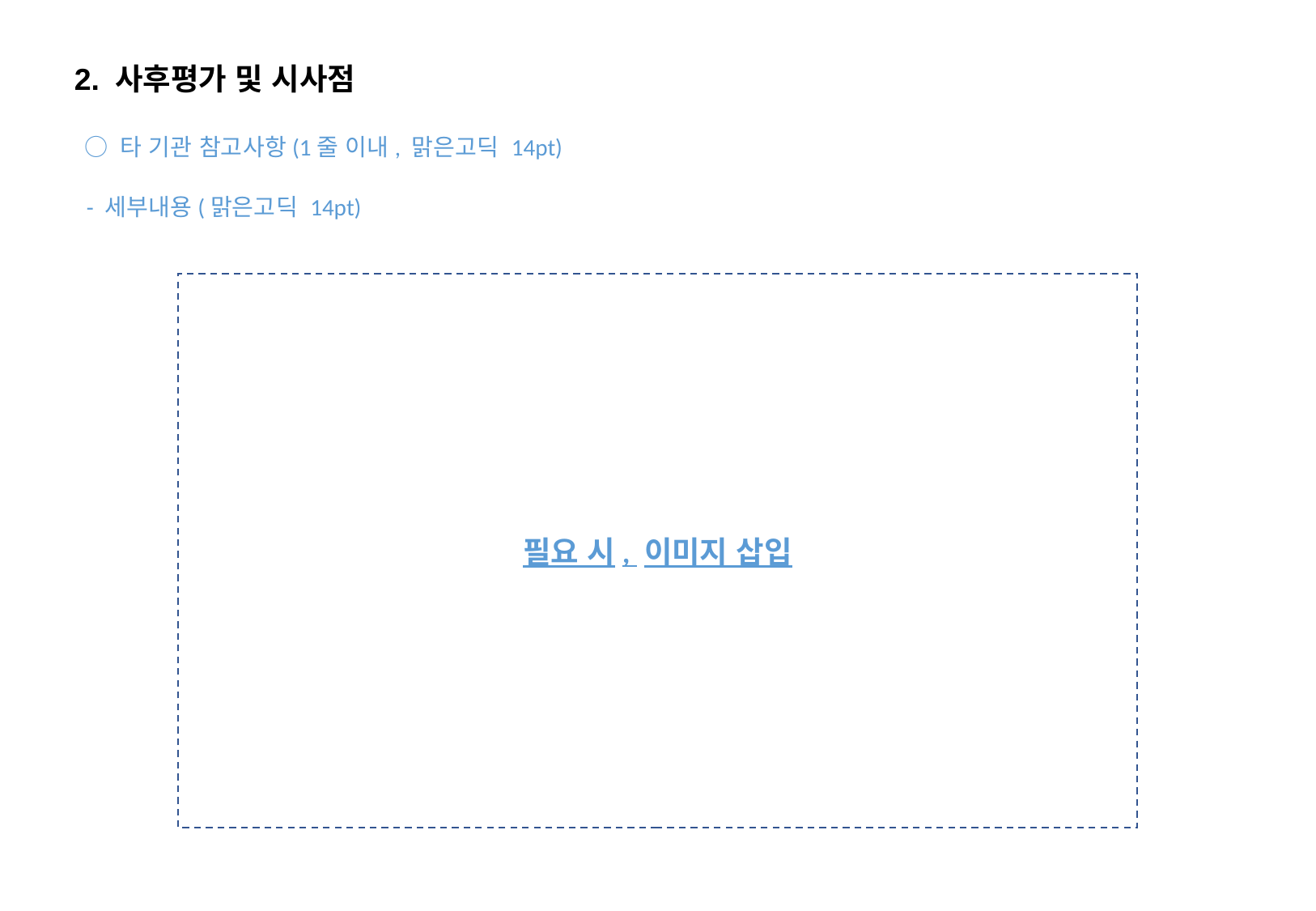

2. 사후평가 및 시사점
○ 타 기관 참고사항(1줄 이내, 맑은고딕 14pt)
- 세부내용(맑은고딕 14pt)
필요 시, 이미지 삽입